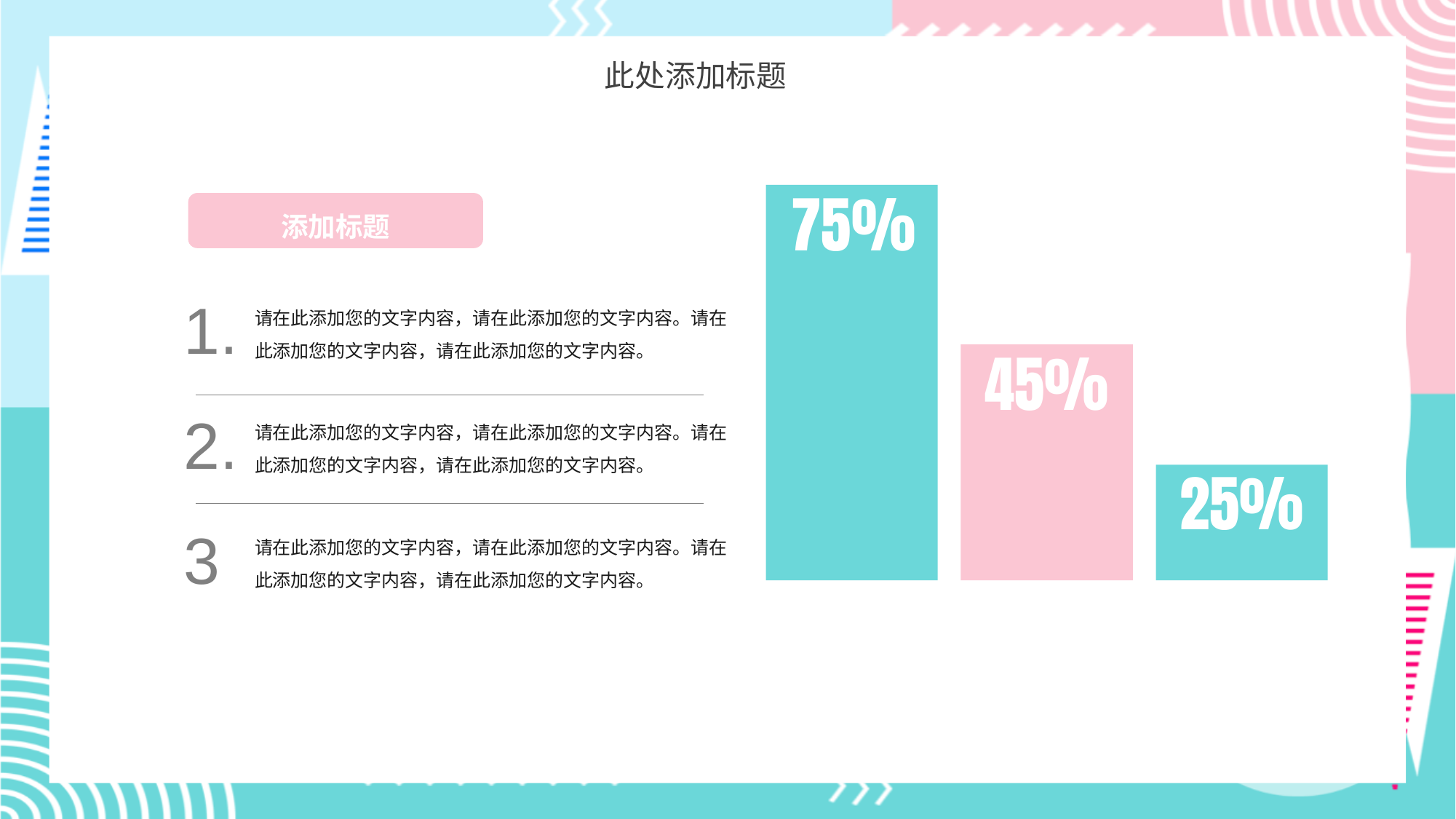

此处添加标题

75%

添加标题
1.
请在此添加您的文字内容，请在此添加您的文字内容。请在此添加您的文字内容，请在此添加您的文字内容。

45%
2.
请在此添加您的文字内容，请在此添加您的文字内容。请在此添加您的文字内容，请在此添加您的文字内容。
25%

3
请在此添加您的文字内容，请在此添加您的文字内容。请在此添加您的文字内容，请在此添加您的文字内容。